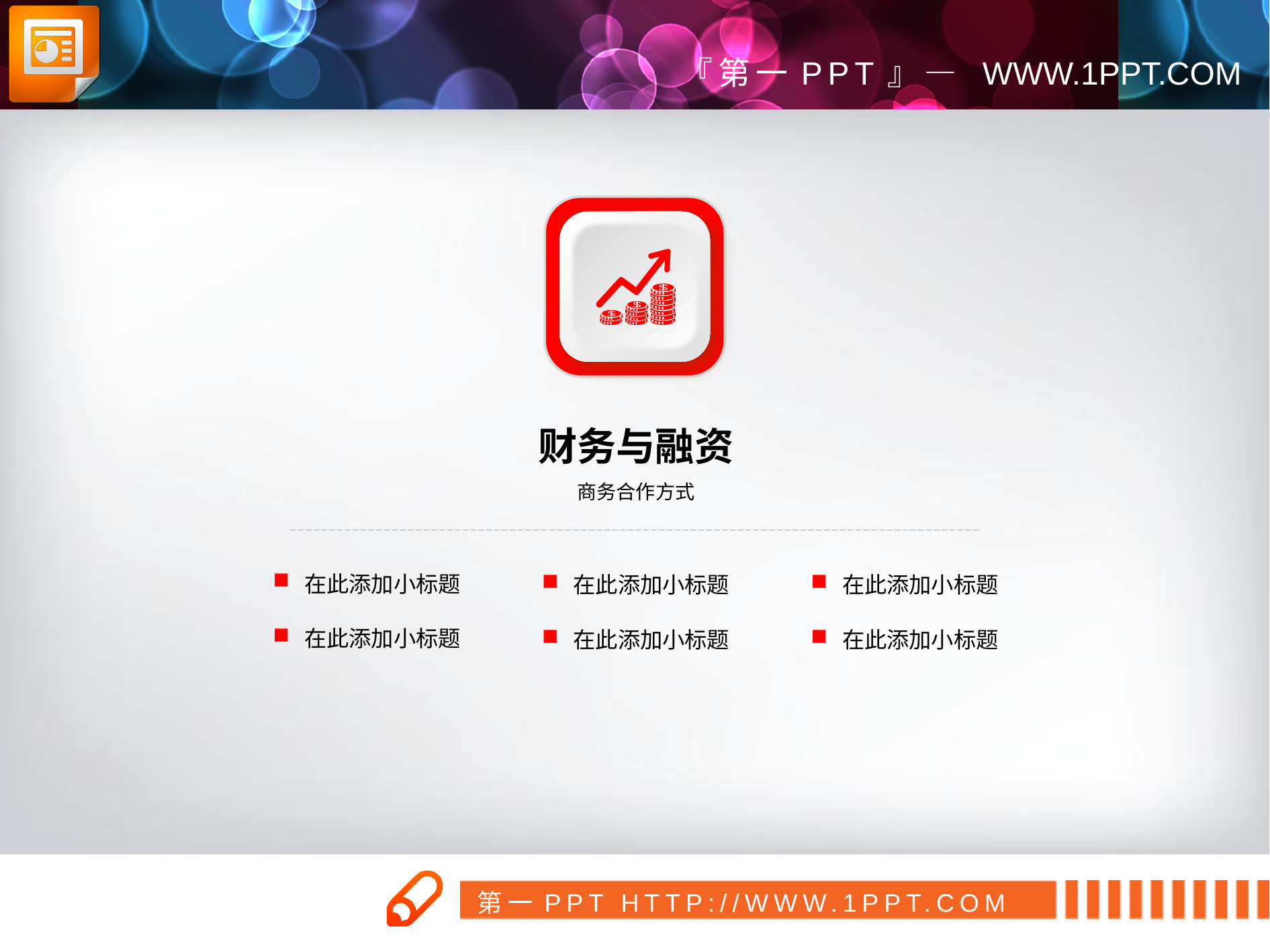

财务与融资
商务合作方式
在此添加小标题
在此添加小标题
在此添加小标题
在此添加小标题
在此添加小标题
在此添加小标题